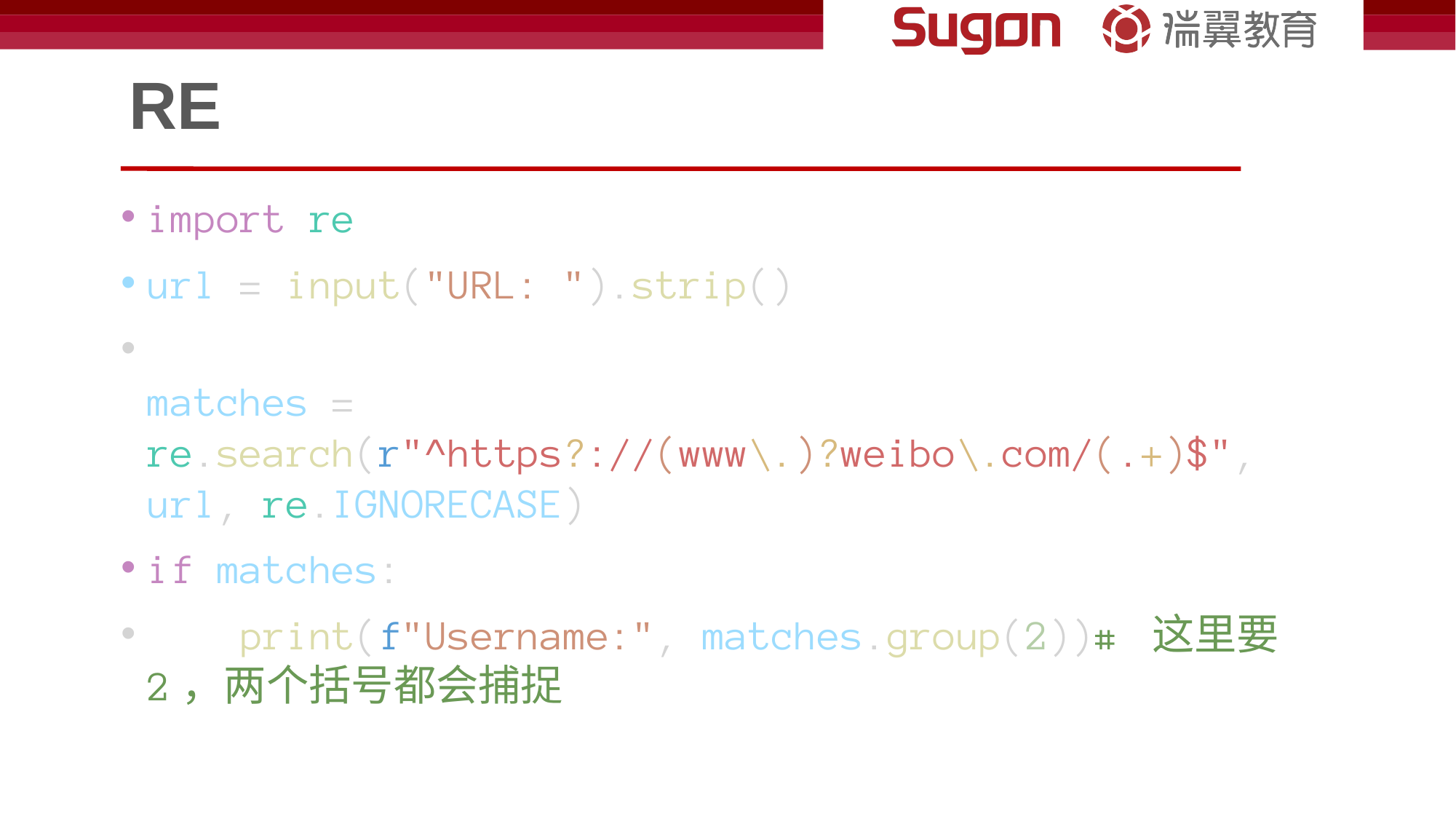

# RE
import re
url = input("URL: ").strip()
matches = re.search(r"^https?://(www\.)?weibo\.com/(.+)$", url, re.IGNORECASE)
if matches:
    print(f"Username:", matches.group(2))# 这里要2，两个括号都会捕捉